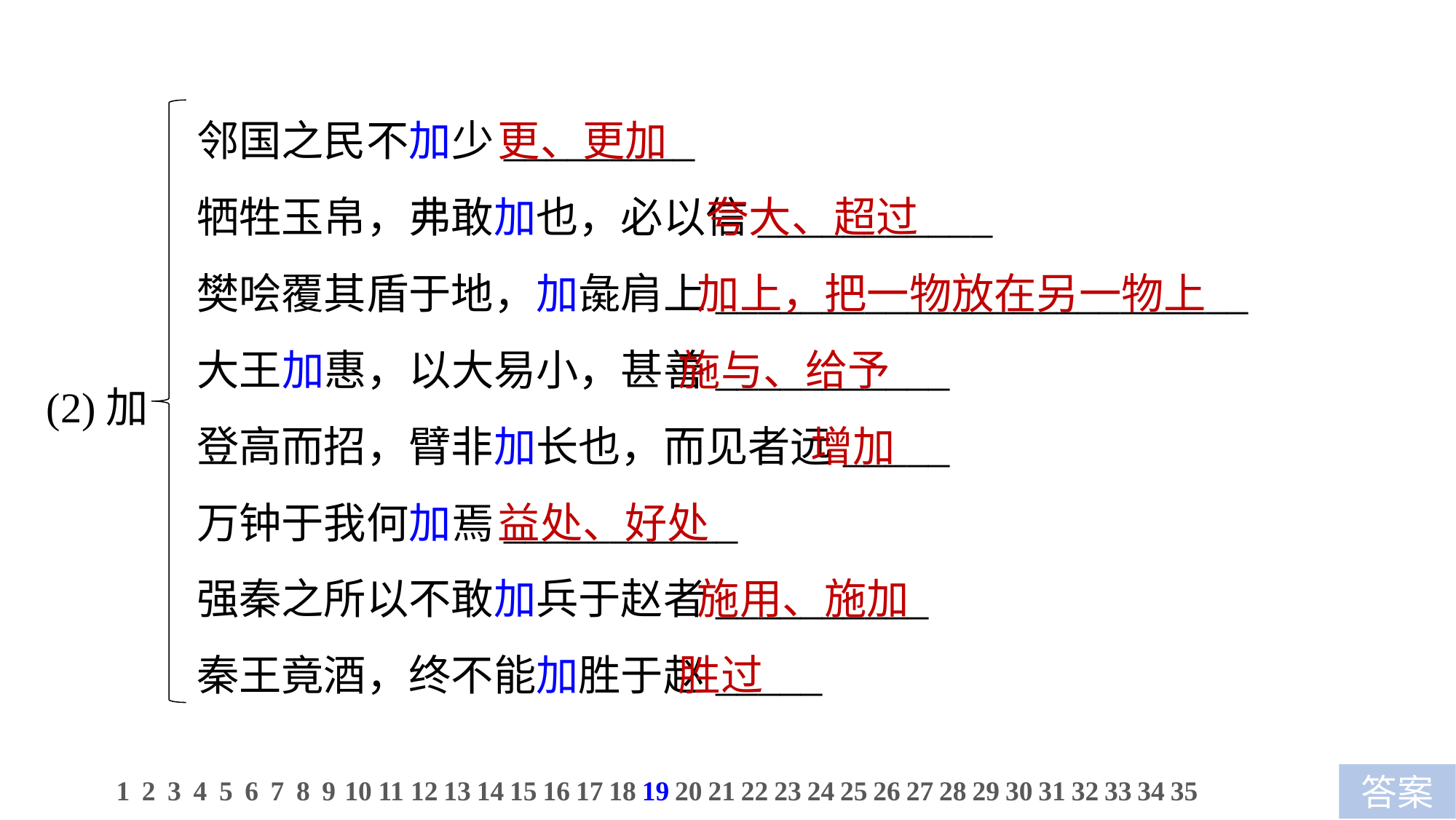

邻国之民不加少_________
牺牲玉帛，弗敢加也，必以信___________
樊哙覆其盾于地，加彘肩上_________________________
大王加惠，以大易小，甚善___________
登高而招，臂非加长也，而见者远_____
万钟于我何加焉___________
强秦之所以不敢加兵于赵者__________
秦王竟酒，终不能加胜于赵_____
更、更加
                     夸大、超过
                    加上，把一物放在另一物上
                  施与、给予
                                增加
益处、好处
                    施用、施加
                  胜过

(2)加
1
2
3
4
5
6
7
8
9
10
11
12
13
14
15
16
17
18
19
20
21
22
23
24
25
26
27
28
29
30
31
32
33
34
35
答案